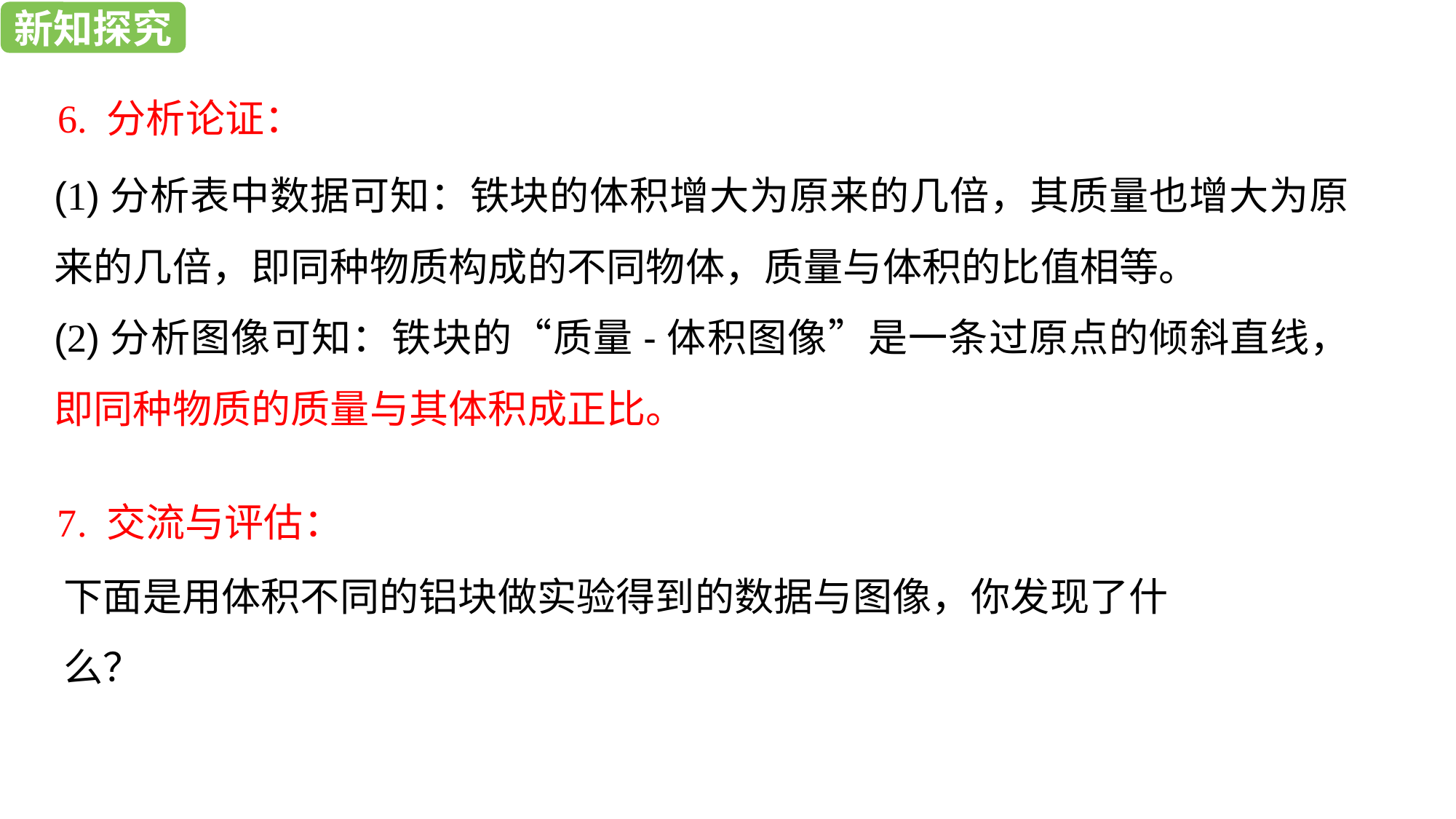

新知探究
新知探究
6. 分析论证：
(1)分析表中数据可知：铁块的体积增大为原来的几倍，其质量也增大为原来的几倍，即同种物质构成的不同物体，质量与体积的比值相等。
(2)分析图像可知：铁块的“质量-体积图像”是一条过原点的倾斜直线，即同种物质的质量与其体积成正比。
7. 交流与评估：
下面是用体积不同的铝块做实验得到的数据与图像，你发现了什么？